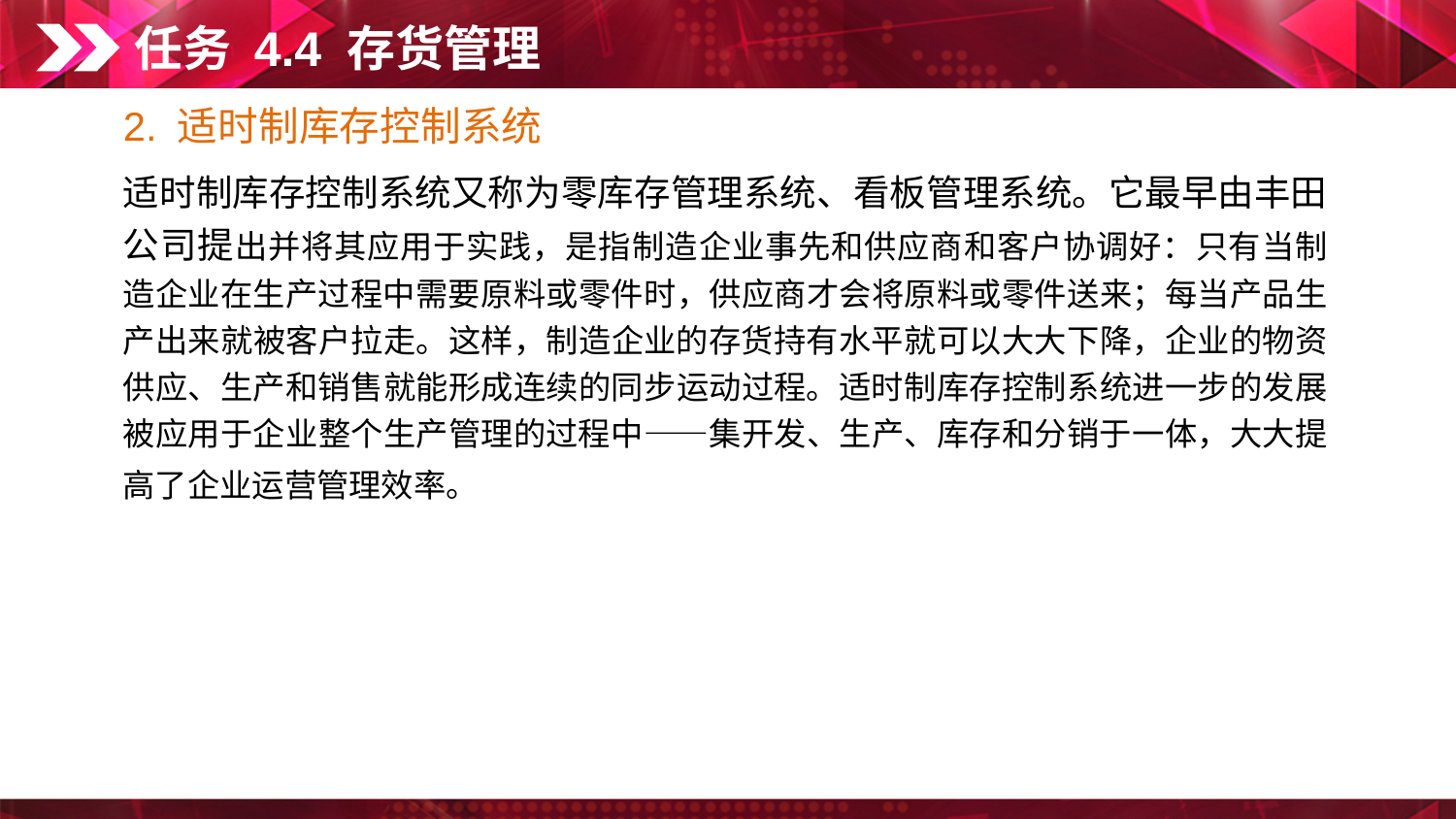

任务 4.4 存货管理

2. 适时制库存控制系统
适时制库存控制系统又称为零库存管理系统、看板管理系统。它最早由丰田公司提出并将其应用于实践，是指制造企业事先和供应商和客户协调好：只有当制造企业在生产过程中需要原料或零件时，供应商才会将原料或零件送来；每当产品生产出来就被客户拉走。这样，制造企业的存货持有水平就可以大大下降，企业的物资供应、生产和销售就能形成连续的同步运动过程。适时制库存控制系统进一步的发展被应用于企业整个生产管理的过程中——集开发、生产、库存和分销于一体，大大提高了企业运营管理效率。